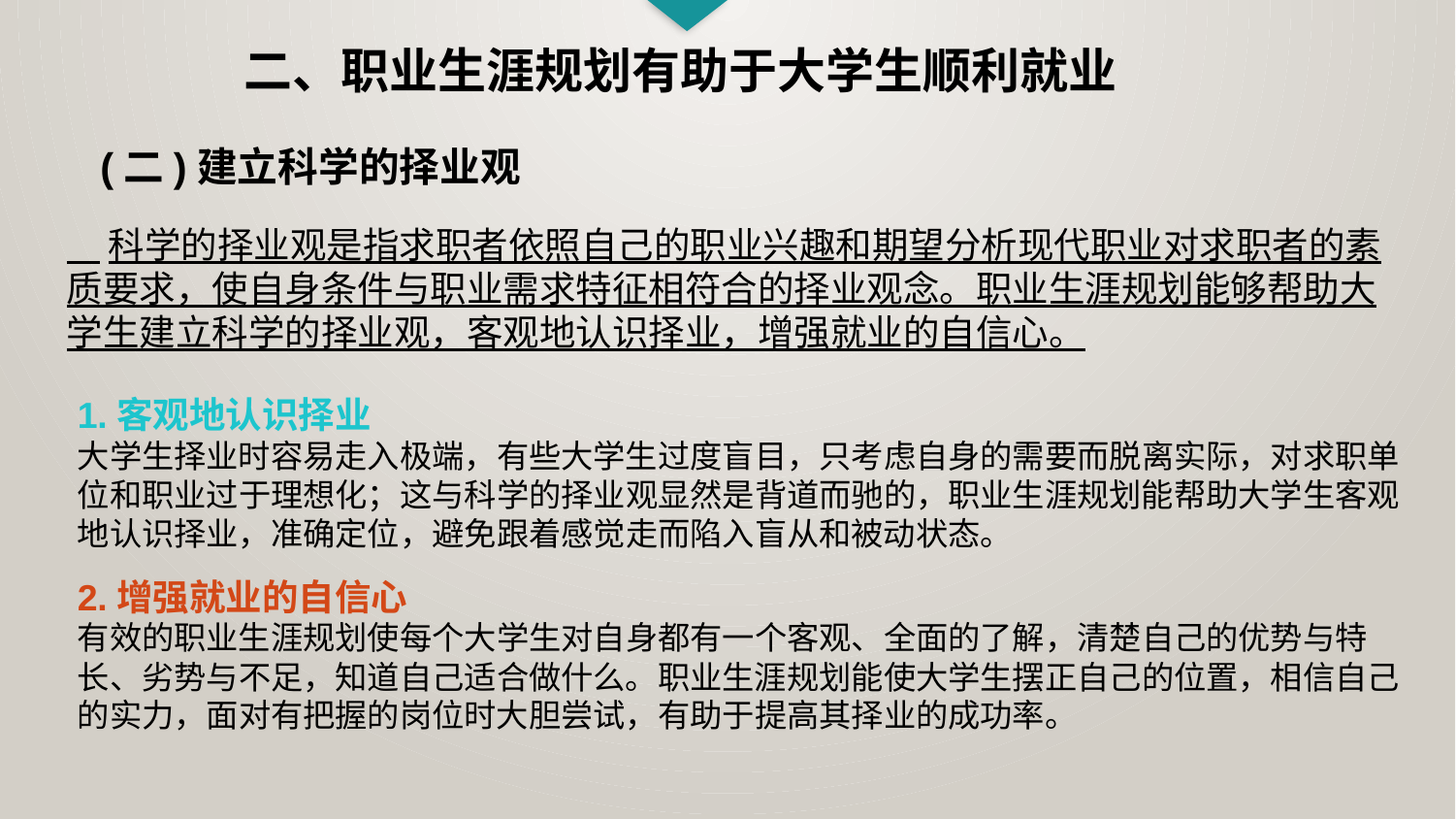

二、职业生涯规划有助于大学生顺利就业
(二)建立科学的择业观
    科学的择业观是指求职者依照自己的职业兴趣和期望分析现代职业对求职者的素质要求，使自身条件与职业需求特征相符合的择业观念。职业生涯规划能够帮助大学生建立科学的择业观，客观地认识择业，增强就业的自信心。
1.客观地认识择业
大学生择业时容易走入极端，有些大学生过度盲目，只考虑自身的需要而脱离实际，对求职单位和职业过于理想化；这与科学的择业观显然是背道而驰的，职业生涯规划能帮助大学生客观地认识择业，准确定位，避免跟着感觉走而陷入盲从和被动状态。
2.增强就业的自信心
有效的职业生涯规划使每个大学生对自身都有一个客观、全面的了解，清楚自己的优势与特长、劣势与不足，知道自己适合做什么。职业生涯规划能使大学生摆正自己的位置，相信自己的实力，面对有把握的岗位时大胆尝试，有助于提高其择业的成功率。
77